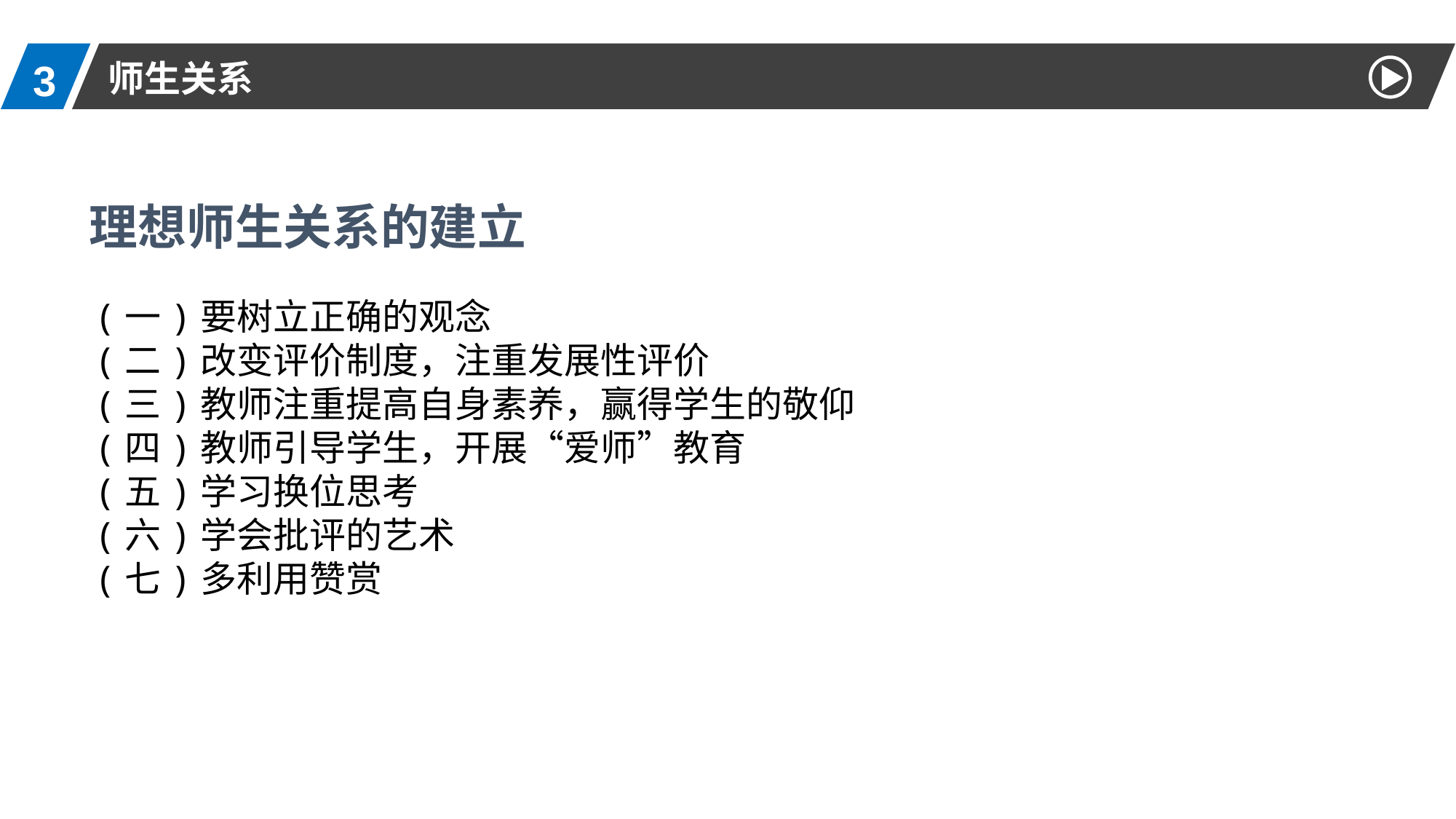

3
师生关系

理想师生关系的建立
(一)要树立正确的观念
(二)改变评价制度，注重发展性评价
(三)教师注重提高自身素养，赢得学生的敬仰
(四)教师引导学生，开展“爱师”教育
(五)学习换位思考
(六)学会批评的艺术
(七)多利用赞赏